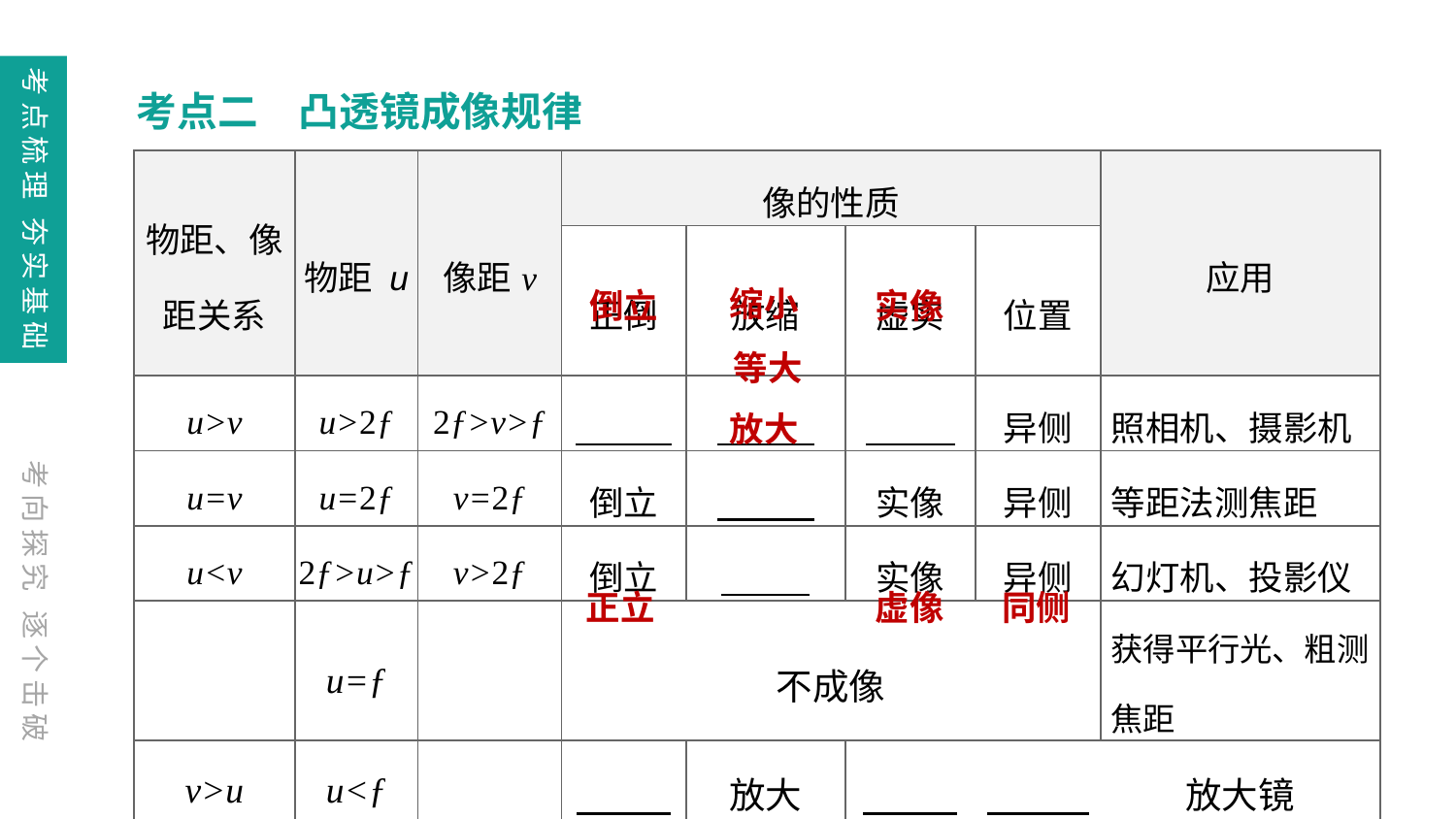

考点二　凸透镜成像规律
| 物距、像距关系 | 物距 u | 像距v | 像的性质 |  |  |  | 应用 |
| --- | --- | --- | --- | --- | --- | --- | --- |
|  |  |  | 正倒 | 放缩 | 虚实 | 位置 |  |
| u>v | u>2ƒ | 2ƒ>v>ƒ |  |  |  | 异侧 | 照相机、摄影机 |
| u=v | u=2ƒ | v=2ƒ | 倒立 |  | 实像 | 异侧 | 等距法测焦距 |
| u<v | 2ƒ>u>ƒ | v>2ƒ | 倒立 |  | 实像 | 异侧 | 幻灯机、投影仪 |
|  | u=ƒ |  | 不成像 |  |  |  | 获得平行光、粗测焦距 |
| v>u | u<ƒ |  |  | 放大 |  |  | 放大镜 |
缩小
倒立
实像
等大
放大
正立
虚像
同侧